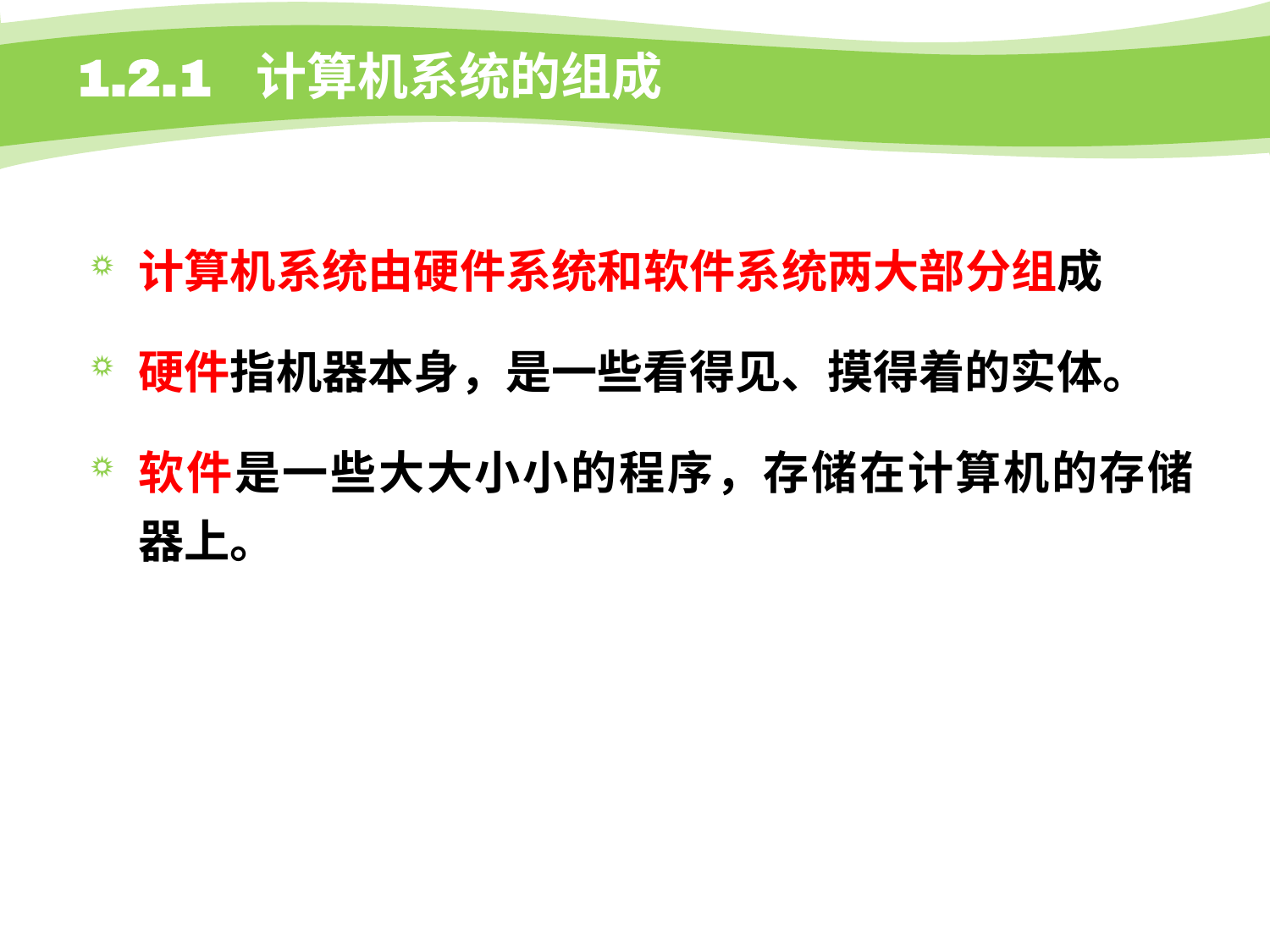

# 1.2.1  计算机系统的组成
计算机系统由硬件系统和软件系统两大部分组成
硬件指机器本身，是一些看得见、摸得着的实体。
软件是一些大大小小的程序，存储在计算机的存储器上。